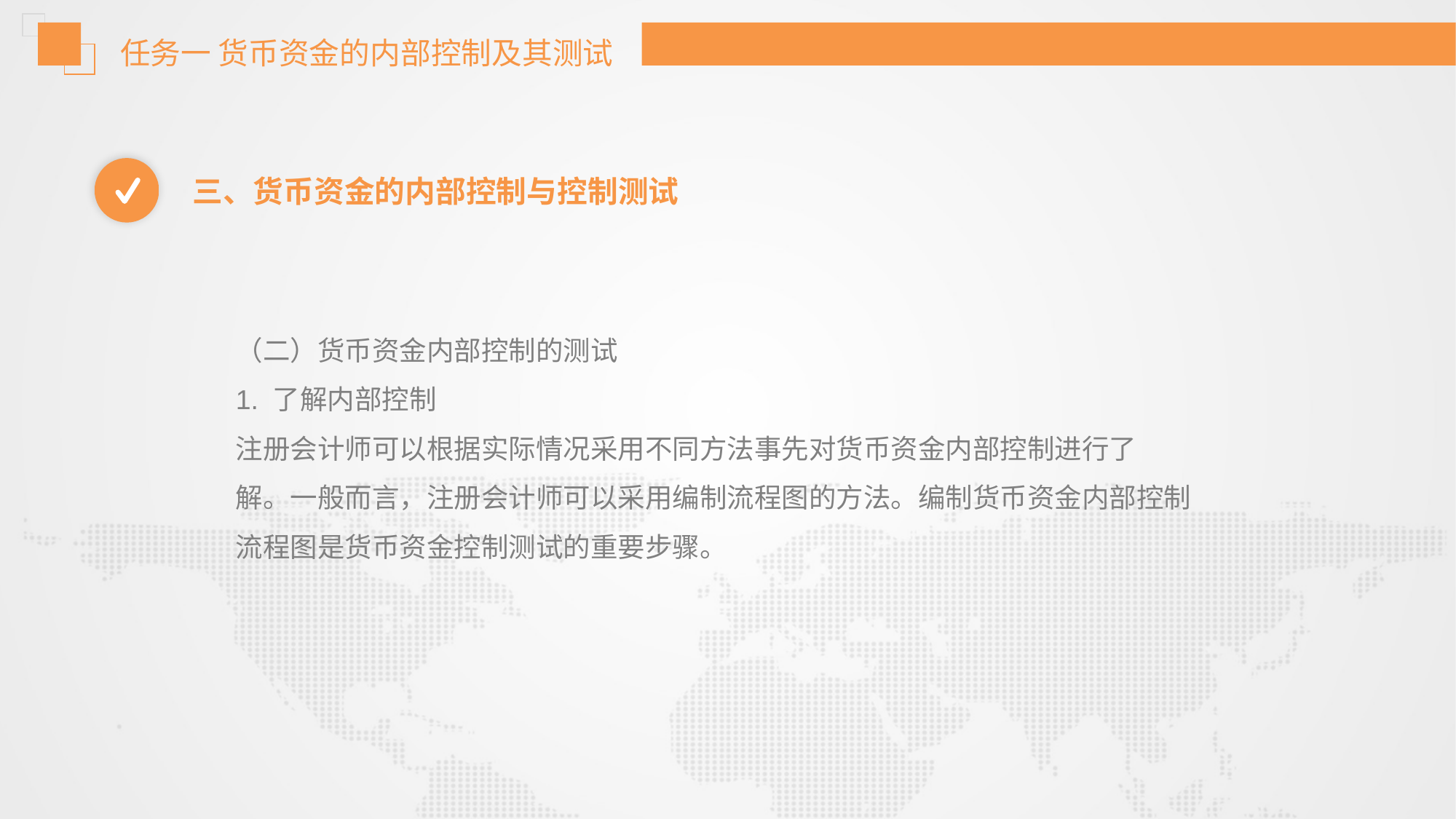

任务一 货币资金的内部控制及其测试

三、货币资金的内部控制与控制测试
（二）货币资金内部控制的测试
1. 了解内部控制
注册会计师可以根据实际情况采用不同方法事先对货币资金内部控制进行了
解。一般而言，注册会计师可以采用编制流程图的方法。编制货币资金内部控制
流程图是货币资金控制测试的重要步骤。